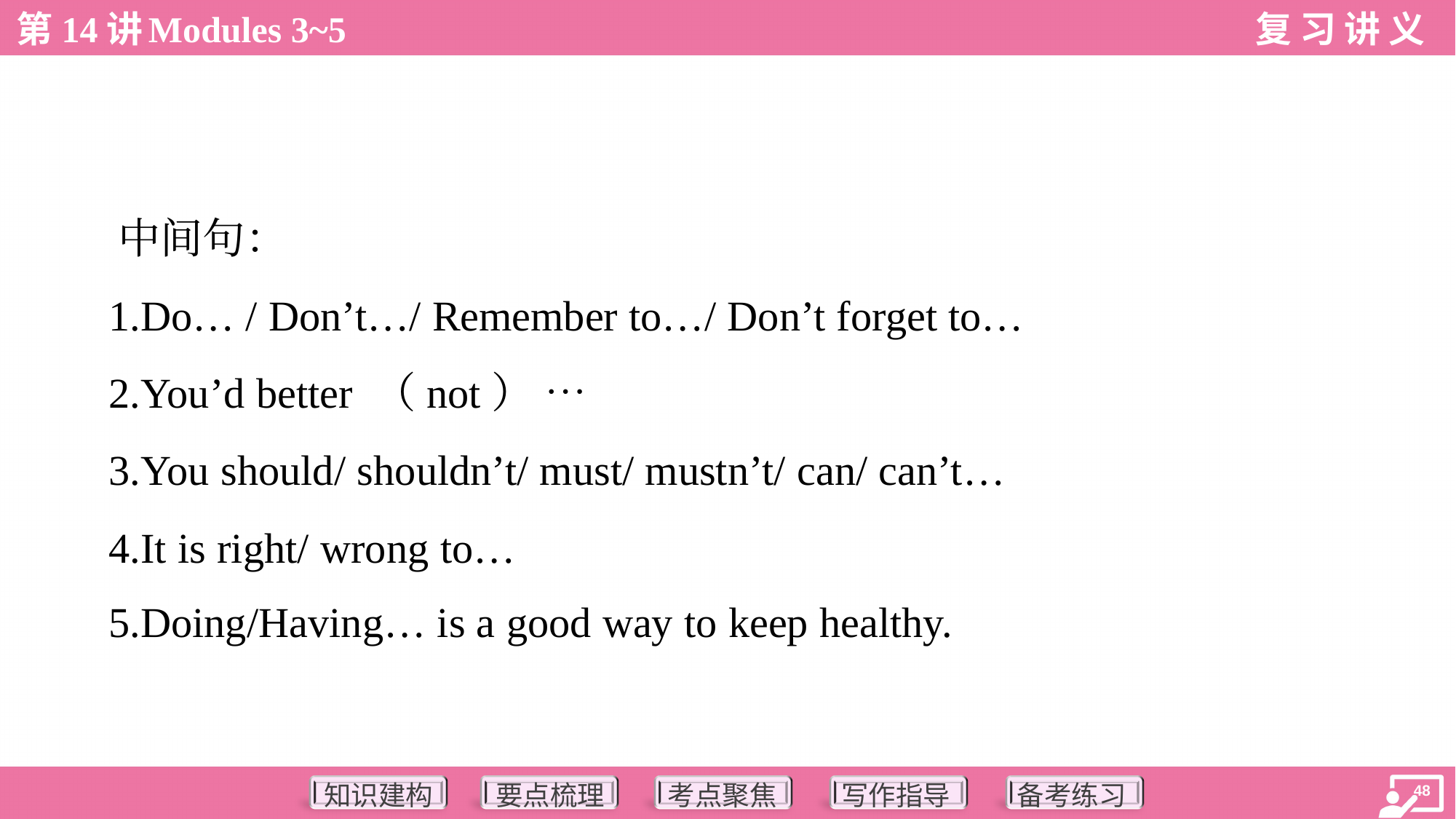

中间句：
    1.Do… / Don’t…/ Remember to…/ Don’t forget to…
    2.You’d better （not） …
    3.You should/ shouldn’t/ must/ mustn’t/ can/ can’t…
    4.It is right/ wrong to…
    5.Doing/Having… is a good way to keep healthy.